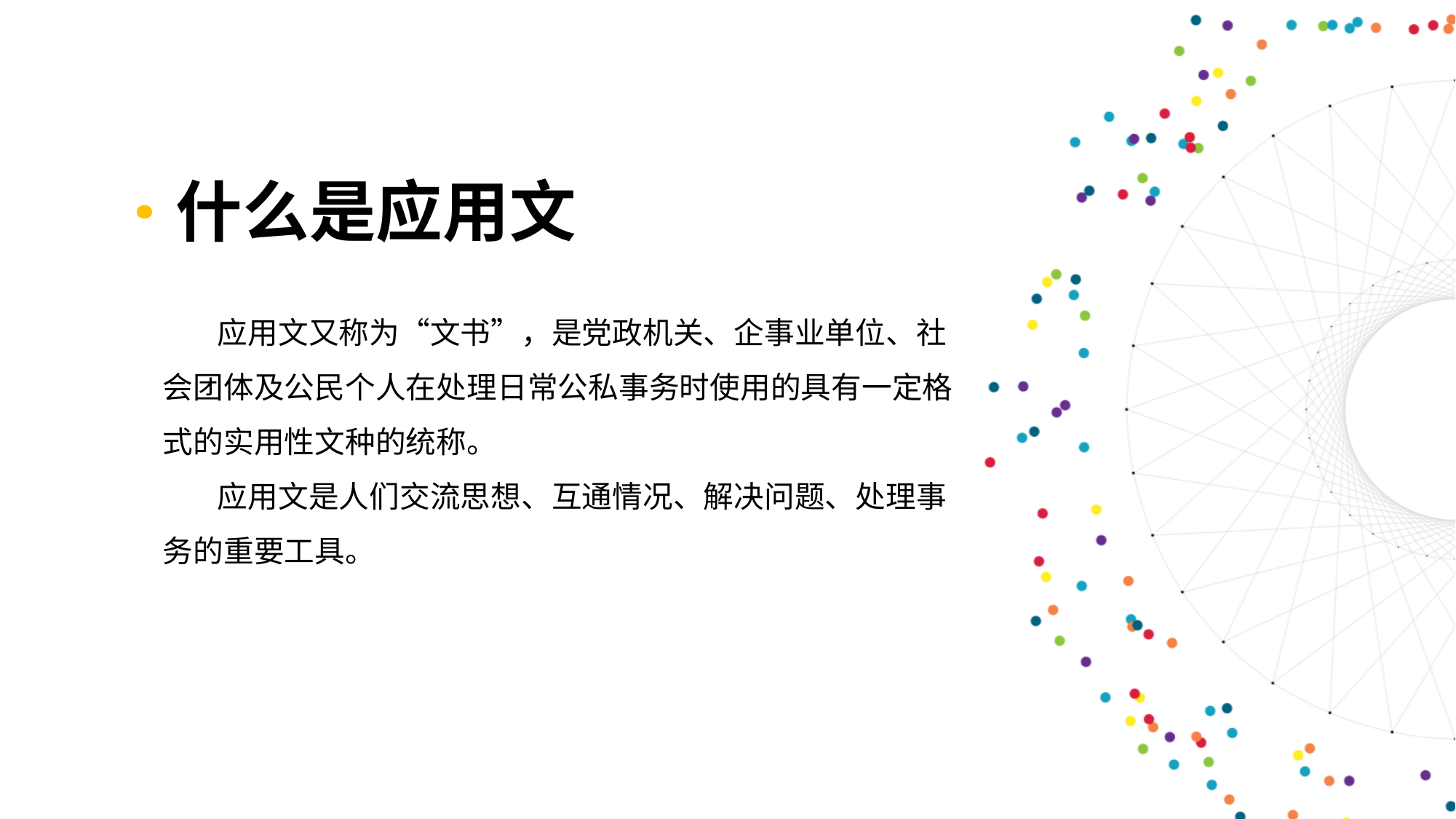

什么是应用文

       应用文又称为“文书”，是党政机关、企事业单位、社会团体及公民个人在处理日常公私事务时使用的具有一定格式的实用性文种的统称。
       应用文是人们交流思想、互通情况、解决问题、处理事务的重要工具。